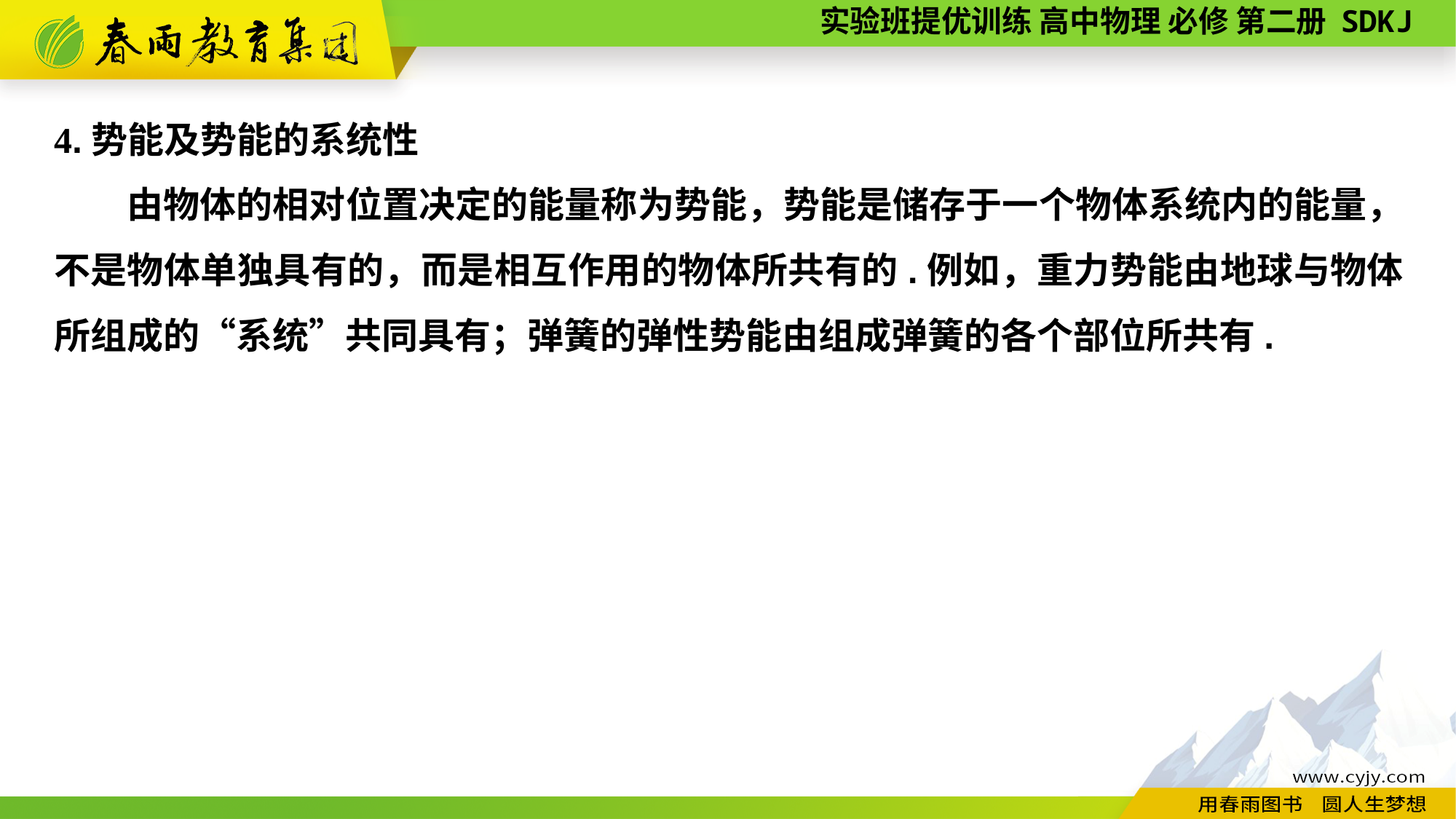

4.势能及势能的系统性
由物体的相对位置决定的能量称为势能，势能是储存于一个物体系统内的能量，不是物体单独具有的，而是相互作用的物体所共有的.例如，重力势能由地球与物体所组成的“系统”共同具有；弹簧的弹性势能由组成弹簧的各个部位所共有.